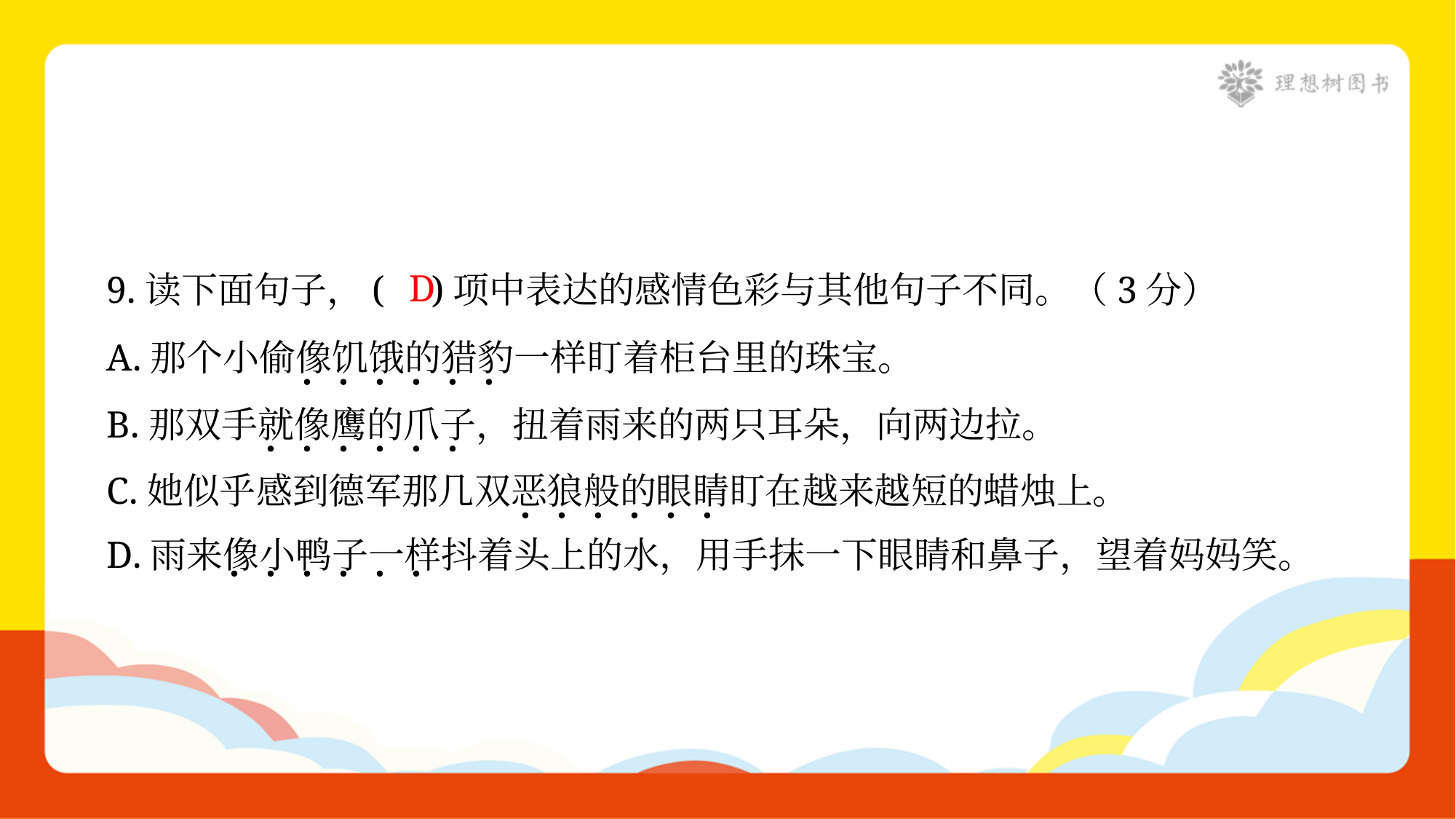

D
9.读下面句子，(     )项中表达的感情色彩与其他句子不同。（3分）
A.那个小偷像饥饿的猎豹一样盯着柜台里的珠宝。
B.那双手就像鹰的爪子，扭着雨来的两只耳朵，向两边拉。
C.她似乎感到德军那几双恶狼般的眼睛盯在越来越短的蜡烛上。
D.雨来像小鸭子一样抖着头上的水，用手抹一下眼睛和鼻子，望着妈妈笑。